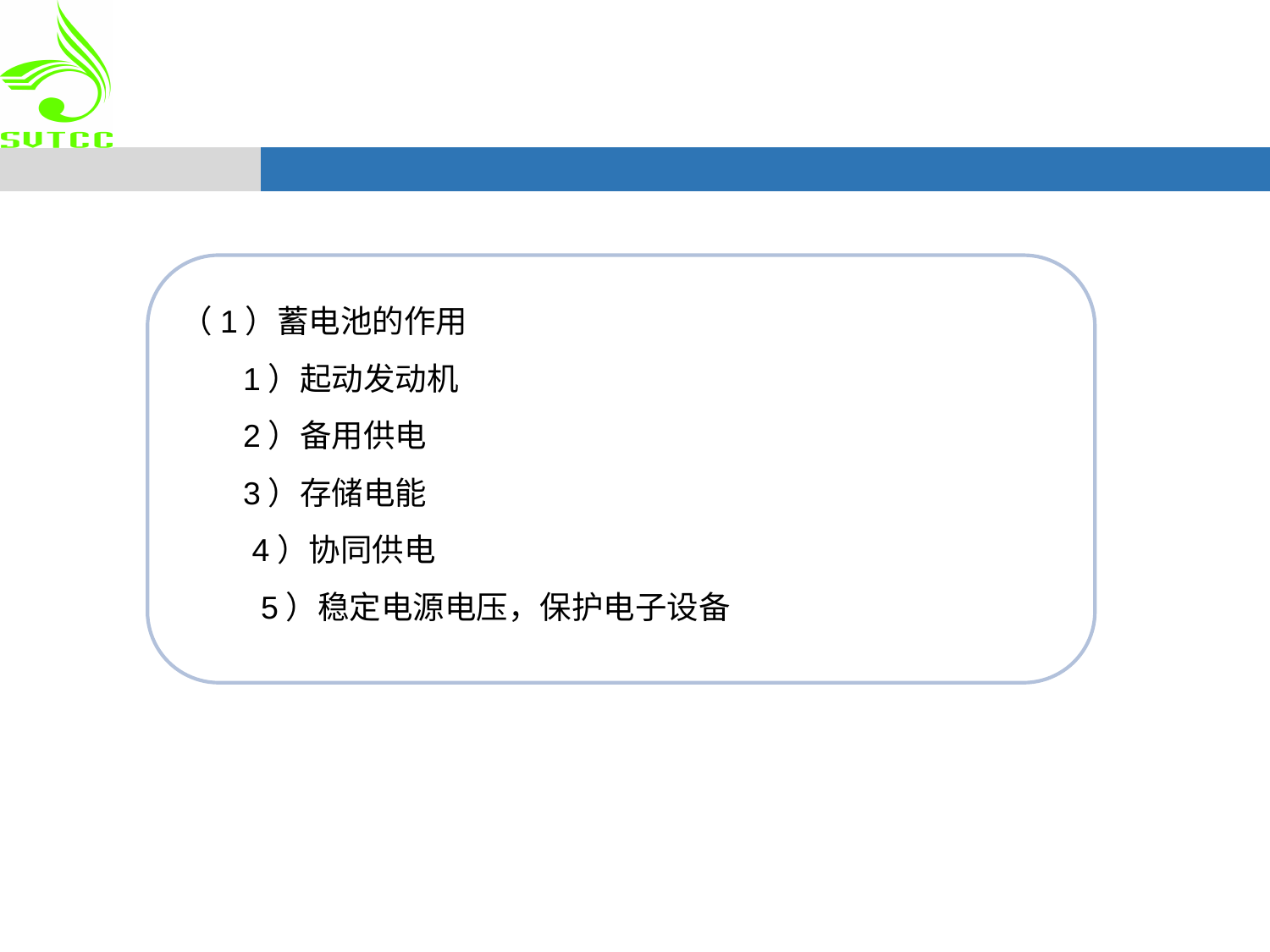

（1）蓄电池的作用
       1）起动发动机
       2）备用供电
       3）存储电能
        4）协同供电
         5）稳定电源电压，保护电子设备